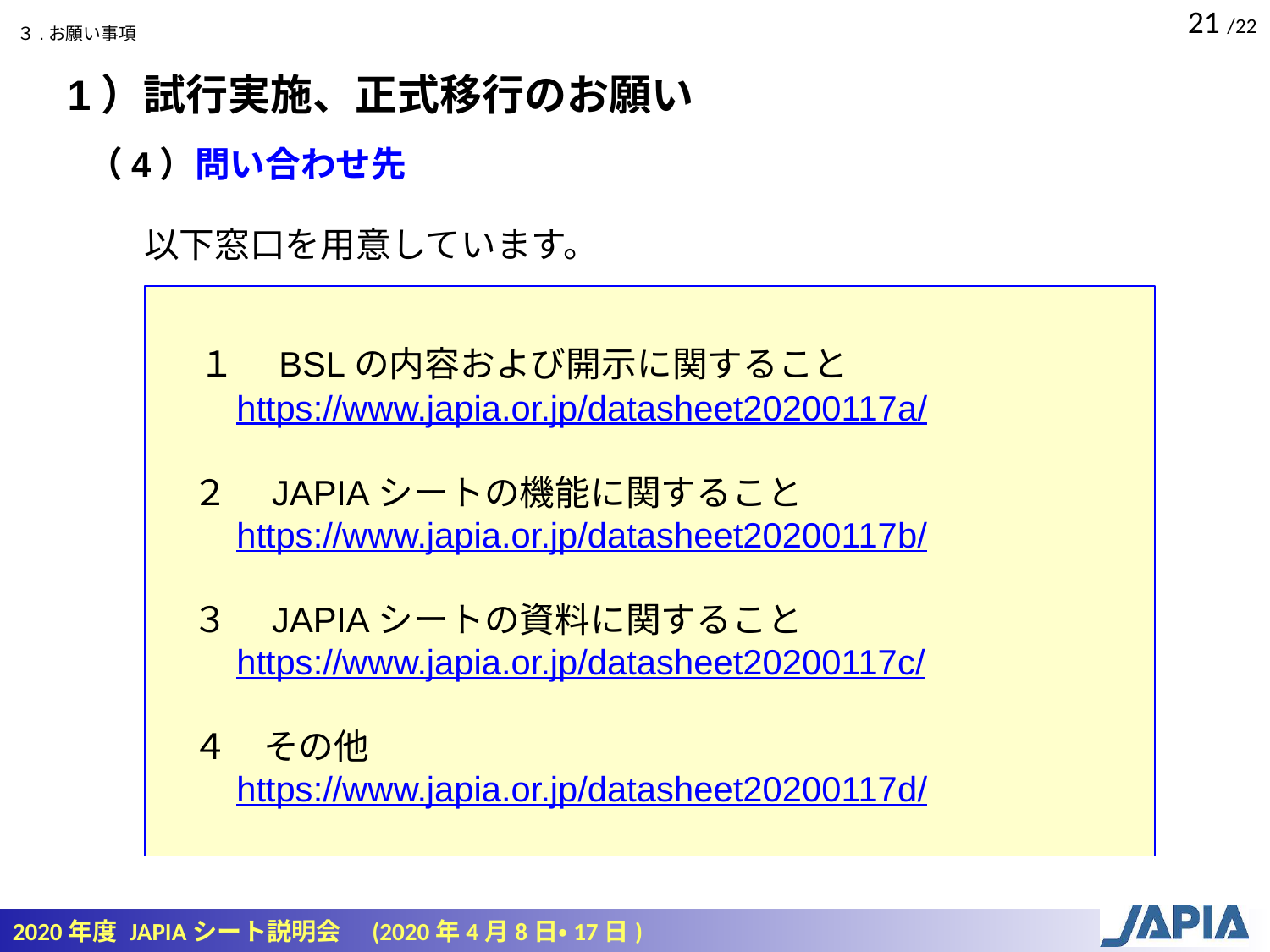

３.お願い事項
1）試行実施、正式移行のお願い
（4）問い合わせ先
以下窓口を用意しています。

　１　BSLの内容および開示に関すること
　　https://www.japia.or.jp/datasheet20200117a/

　２　JAPIAシートの機能に関すること
　　https://www.japia.or.jp/datasheet20200117b/

　３　JAPIAシートの資料に関すること
　　https://www.japia.or.jp/datasheet20200117c/

　４　その他
　　https://www.japia.or.jp/datasheet20200117d/